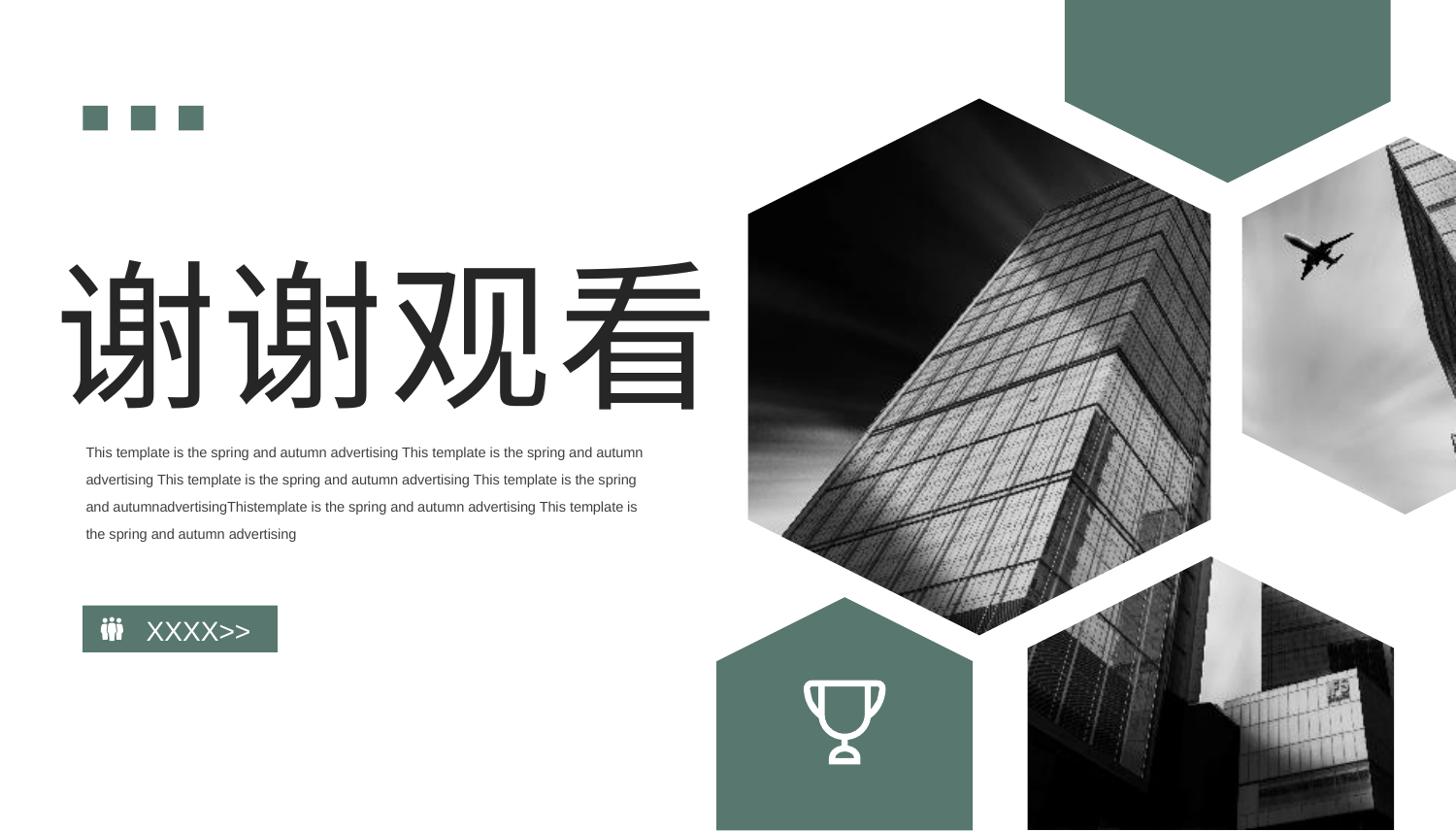

谢谢观看
This template is the spring and autumn advertising This template is the spring and autumn advertising This template is the spring and autumn advertising This template is the spring and autumnadvertisingThistemplate is the spring and autumn advertising This template is the spring and autumn advertising

XXXX>>